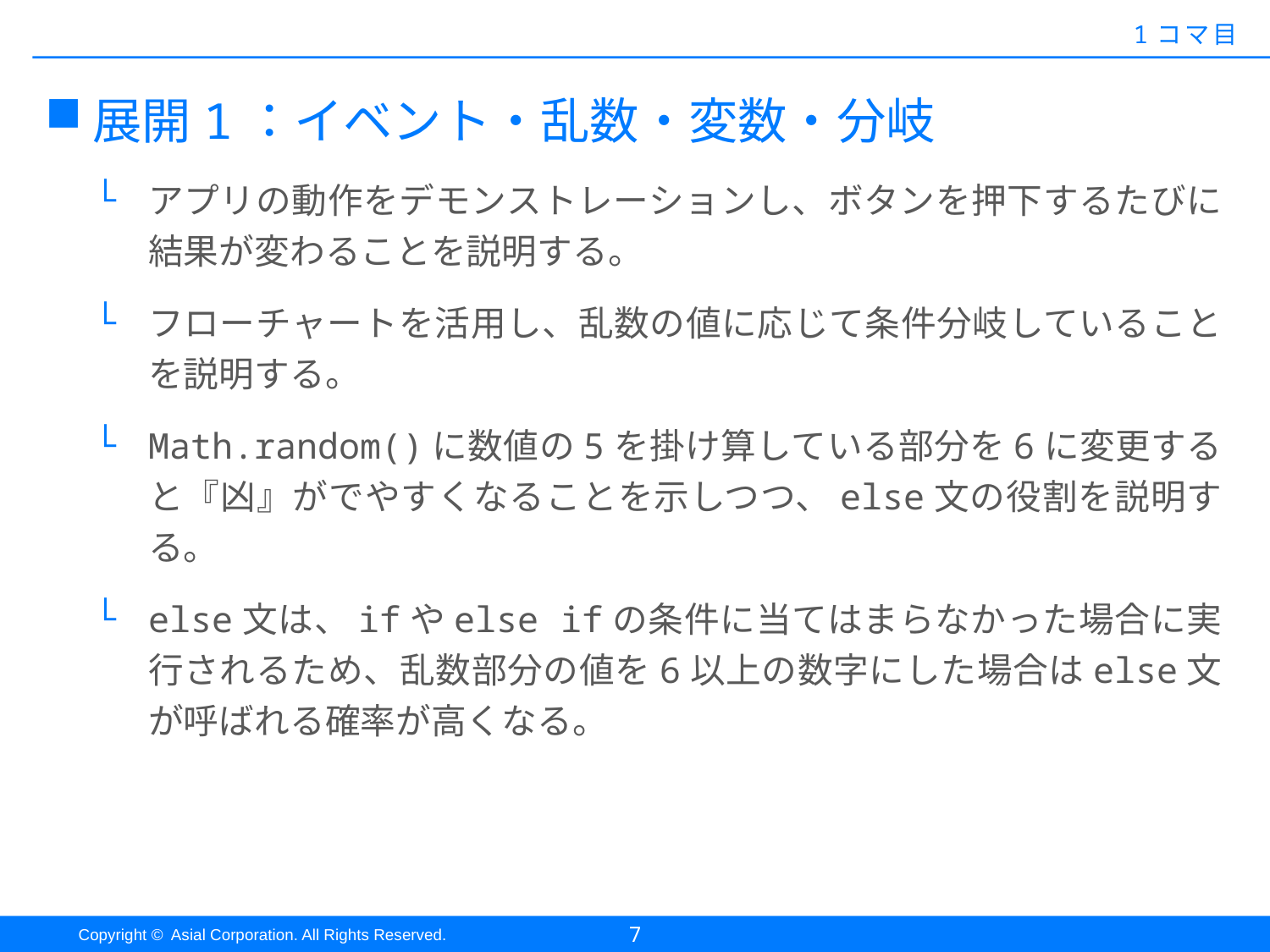

#
1コマ目
展開1：イベント・乱数・変数・分岐
アプリの動作をデモンストレーションし、ボタンを押下するたびに結果が変わることを説明する。
フローチャートを活用し、乱数の値に応じて条件分岐していることを説明する。
Math.random()に数値の5を掛け算している部分を6に変更すると『凶』がでやすくなることを示しつつ、else文の役割を説明する。
else文は、ifやelse ifの条件に当てはまらなかった場合に実行されるため、乱数部分の値を6以上の数字にした場合はelse文が呼ばれる確率が高くなる。

7